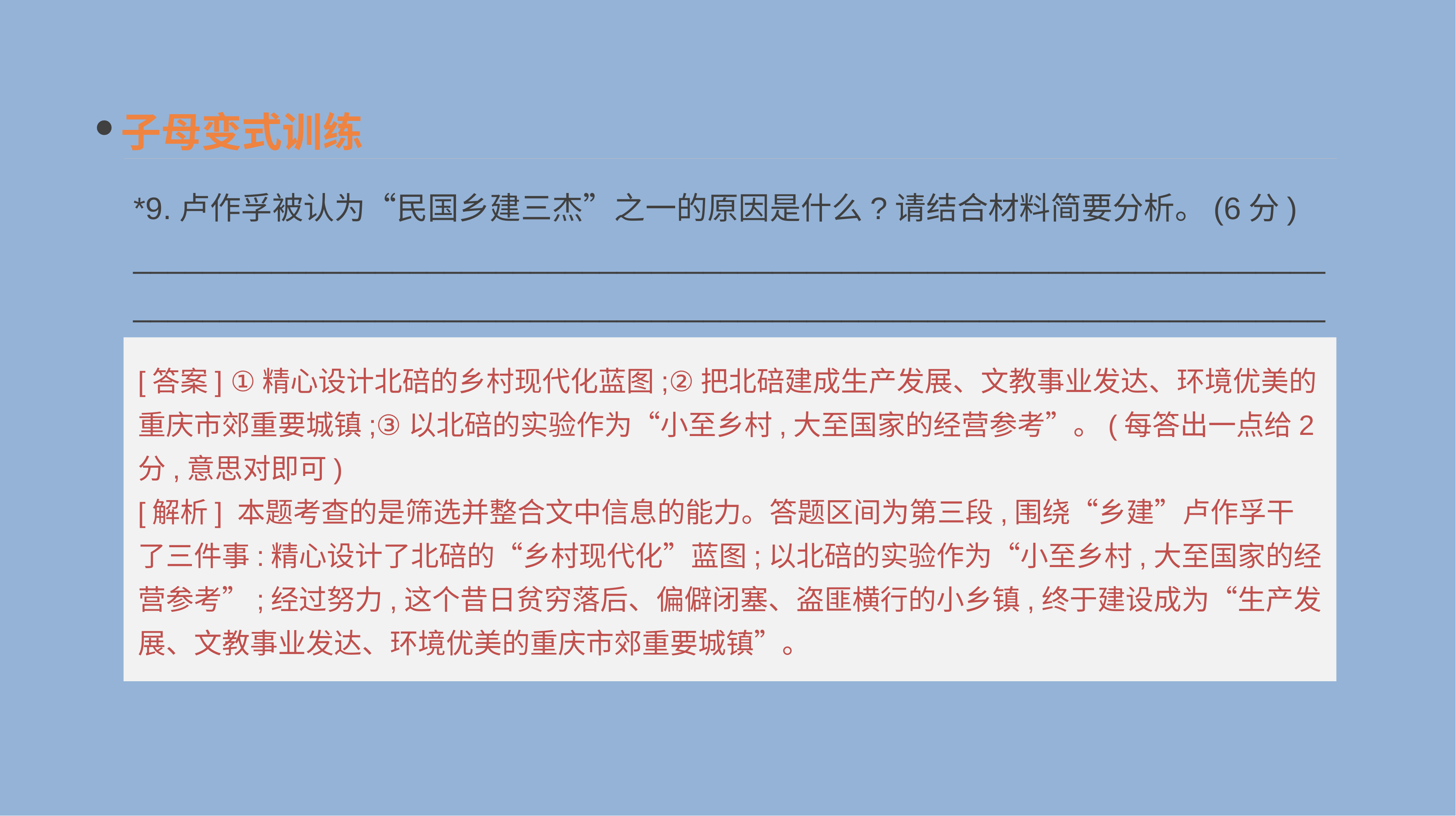

子母变式训练

*9.卢作孚被认为“民国乡建三杰”之一的原因是什么?请结合材料简要分析。(6分)
__________________________________________________________________________________________________________________________________________________________________________

[答案] ①精心设计北碚的乡村现代化蓝图;②把北碚建成生产发展、文教事业发达、环境优美的重庆市郊重要城镇;③以北碚的实验作为“小至乡村,大至国家的经营参考”。(每答出一点给2分,意思对即可)
[解析] 本题考查的是筛选并整合文中信息的能力。答题区间为第三段,围绕“乡建”卢作孚干了三件事:精心设计了北碚的“乡村现代化”蓝图;以北碚的实验作为“小至乡村,大至国家的经营参考”;经过努力,这个昔日贫穷落后、偏僻闭塞、盗匪横行的小乡镇,终于建设成为“生产发展、文教事业发达、环境优美的重庆市郊重要城镇”。